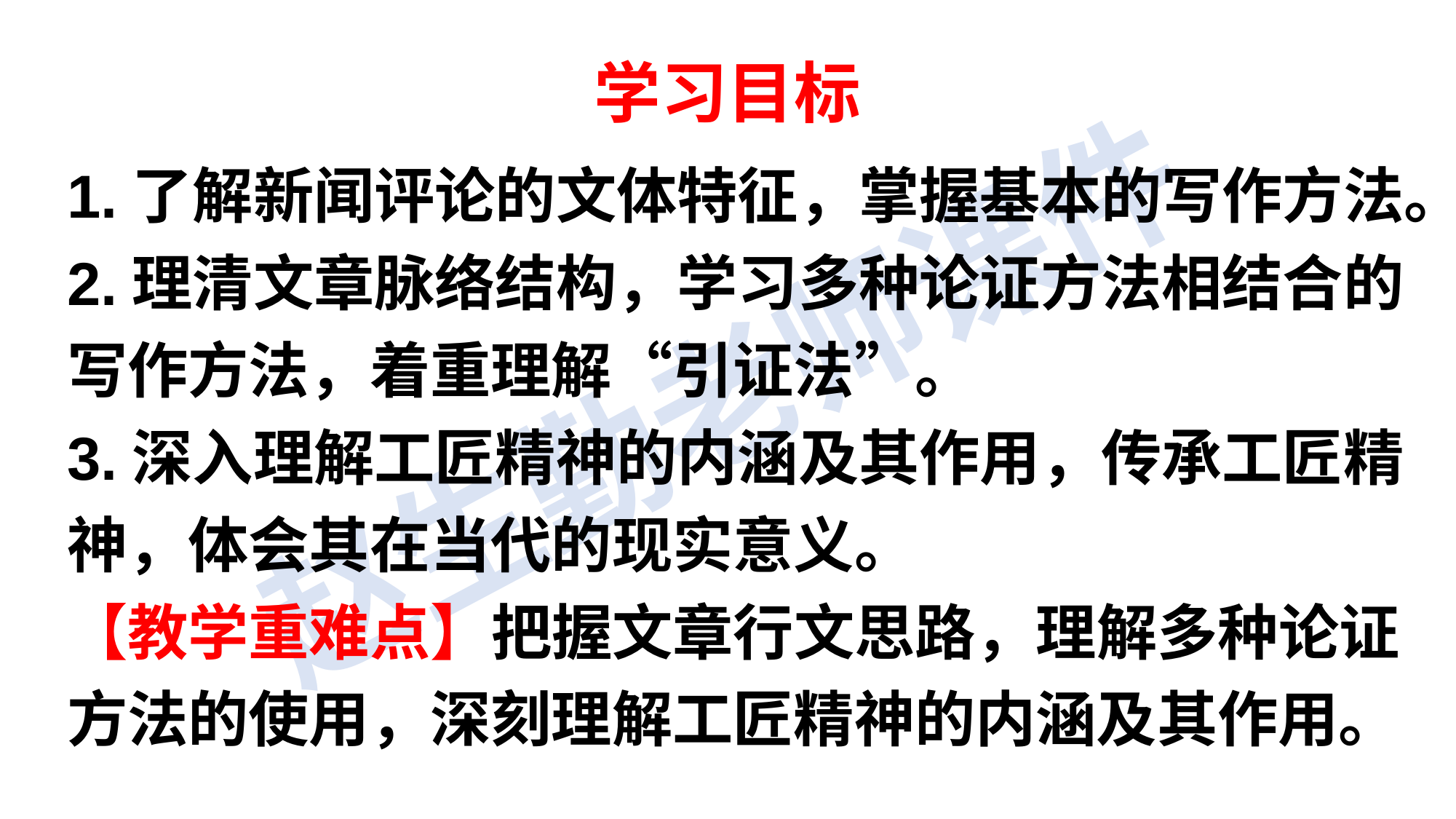

学习目标
1.了解新闻评论的文体特征，掌握基本的写作方法。
2.理清文章脉络结构，学习多种论证方法相结合的写作方法，着重理解“引证法”。
3.深入理解工匠精神的内涵及其作用，传承工匠精神，体会其在当代的现实意义。
【教学重难点】把握文章行文思路，理解多种论证方法的使用，深刻理解工匠精神的内涵及其作用。